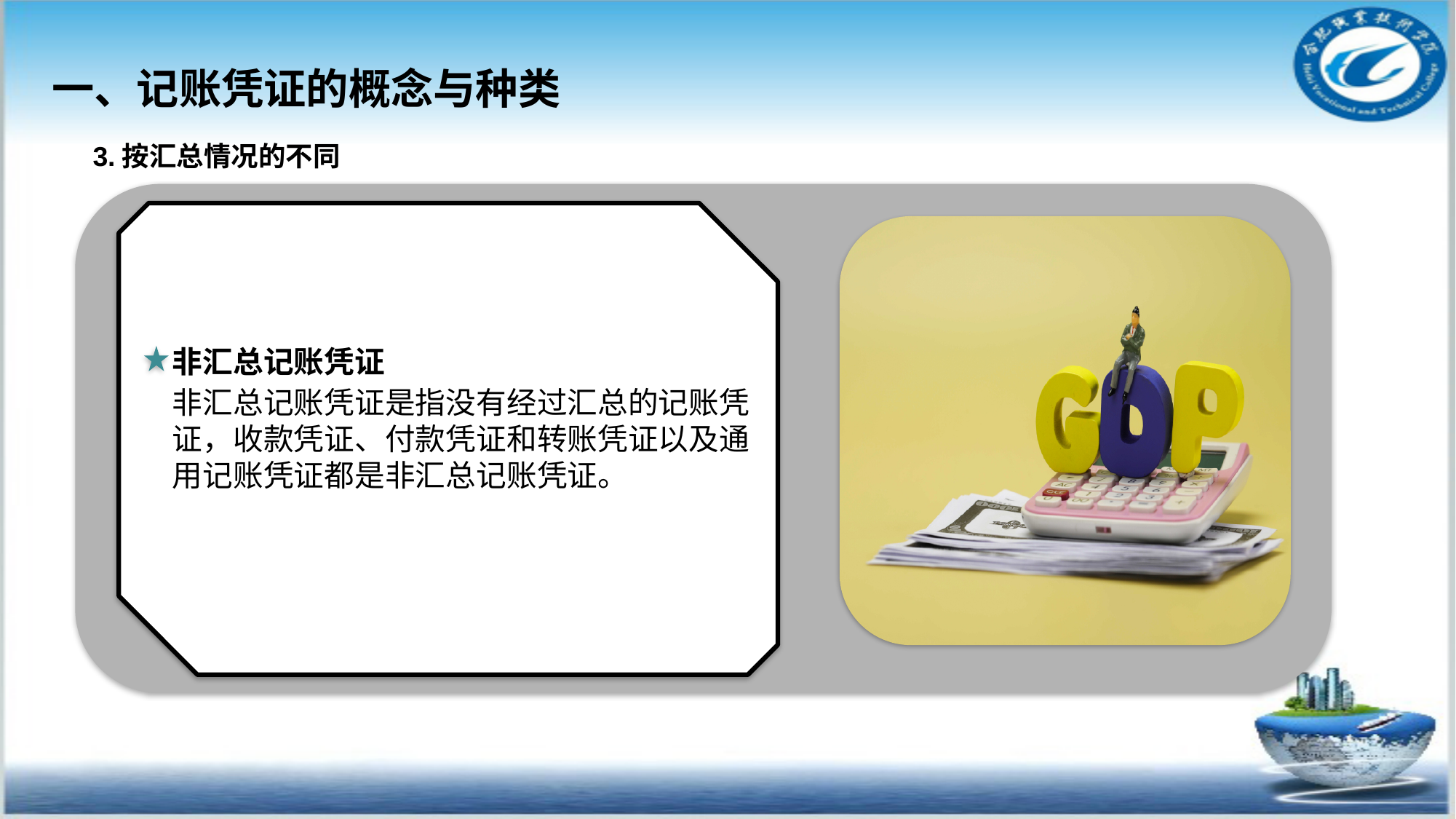

一、记账凭证的概念与种类
3.按汇总情况的不同

非汇总记账凭证

非汇总记账凭证是指没有经过汇总的记账凭证，收款凭证、付款凭证和转账凭证以及通用记账凭证都是非汇总记账凭证。